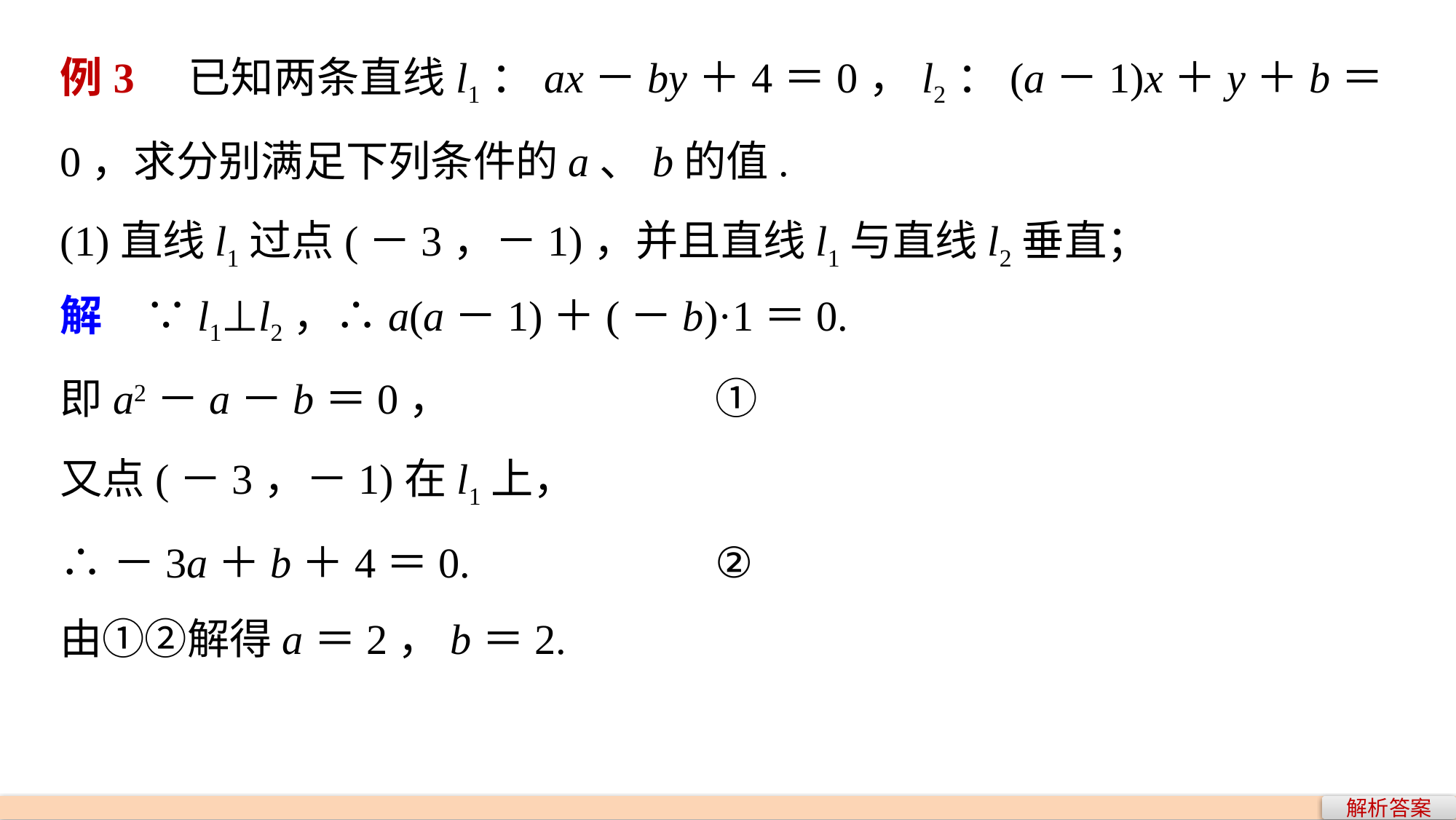

例3　已知两条直线l1：ax－by＋4＝0，l2：(a－1)x＋y＋b＝0，求分别满足下列条件的a、b的值.
(1)直线l1过点(－3，－1)，并且直线l1与直线l2垂直；
解　∵l1⊥l2，∴a(a－1)＋(－b)·1＝0.
即a2－a－b＝0，			①
又点(－3，－1)在l1上，
∴－3a＋b＋4＝0.			②
由①②解得a＝2，b＝2.
解析答案